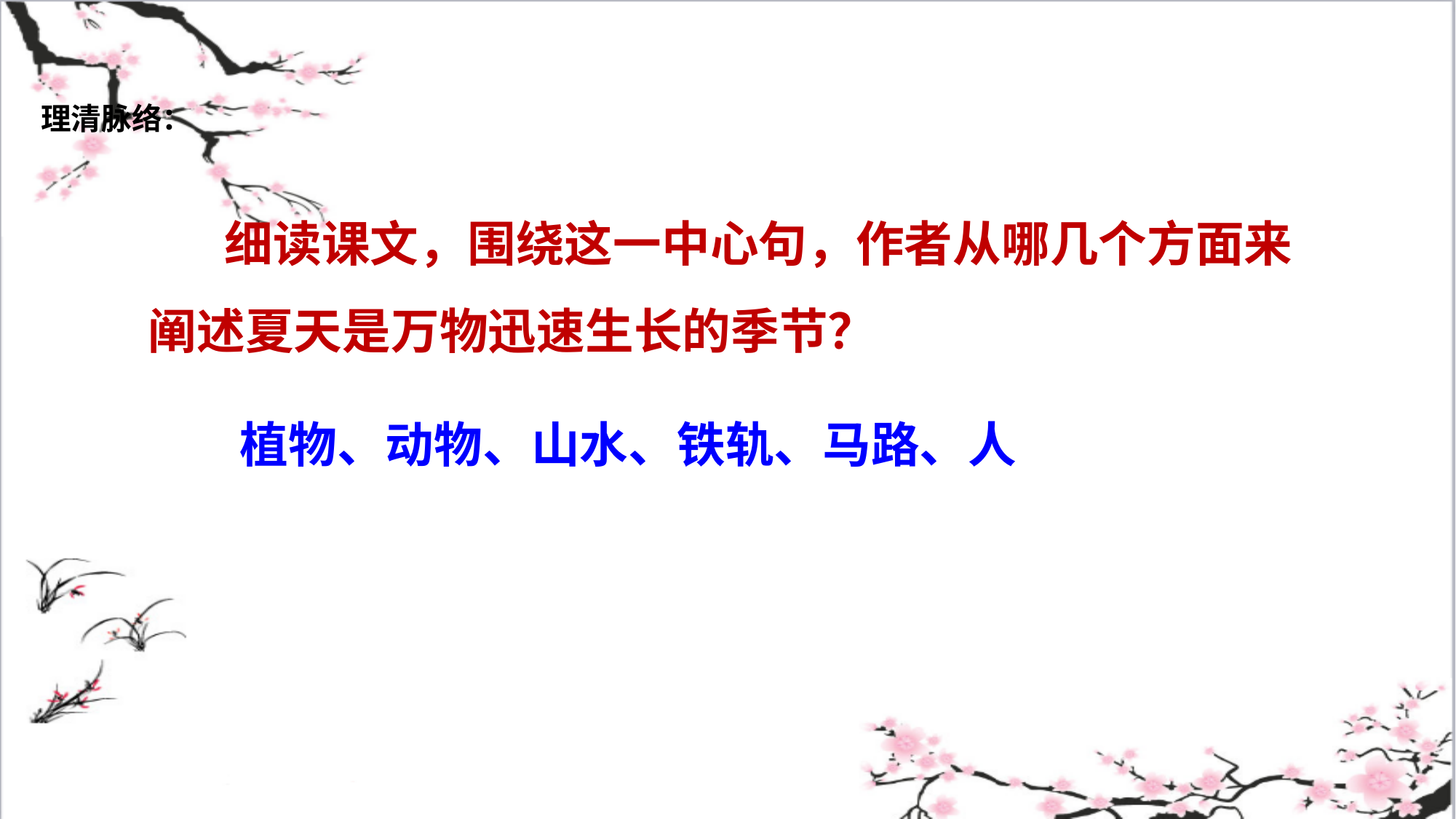

理清脉络：
       细读课文，围绕这一中心句，作者从哪几个方面来阐述夏天是万物迅速生长的季节？
植物、动物、山水、铁轨、马路、人